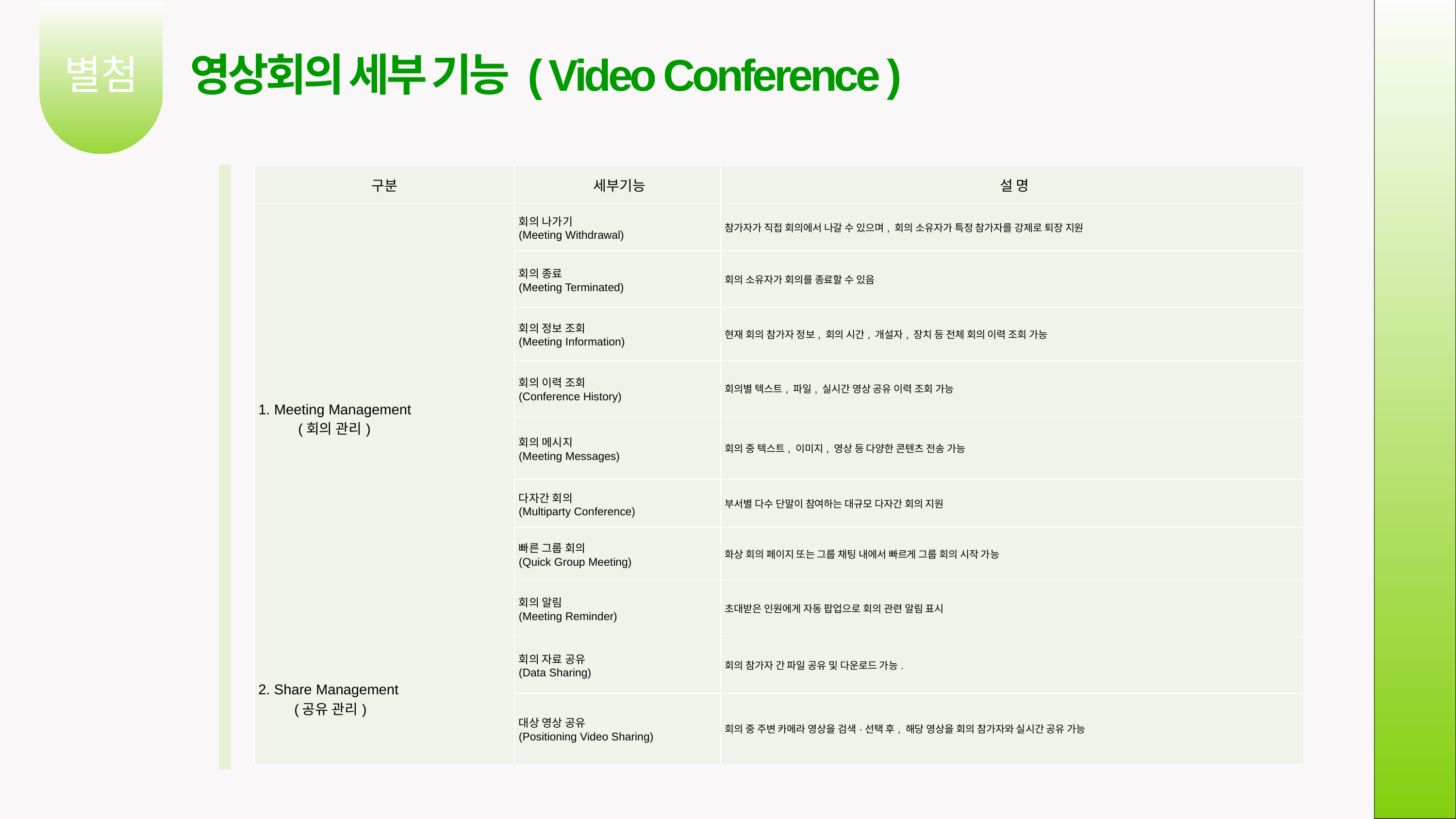

별첨
영상회의 세부 기능 ( Video Conference )
03

| 구분 | 세부기능 | 설 명 |
| --- | --- | --- |
| 1. Meeting Management (회의 관리) | 회의 나가기 (Meeting Withdrawal) | 참가자가 직접 회의에서 나갈 수 있으며, 회의 소유자가 특정 참가자를 강제로 퇴장 지원 |
|  | 회의 종료 (Meeting Terminated) | 회의 소유자가 회의를 종료할 수 있음 |
|  | 회의 정보 조회 (Meeting Information) | 현재 회의 참가자 정보, 회의 시간, 개설자, 장치 등 전체 회의 이력 조회 가능 |
|  | 회의 이력 조회 (Conference History) | 회의별 텍스트, 파일, 실시간 영상 공유 이력 조회 가능 |
|  | 회의 메시지 (Meeting Messages) | 회의 중 텍스트, 이미지, 영상 등 다양한 콘텐츠 전송 가능 |
|  | 다자간 회의 (Multiparty Conference) | 부서별 다수 단말이 참여하는 대규모 다자간 회의 지원 |
|  | 빠른 그룹 회의 (Quick Group Meeting) | 화상 회의 페이지 또는 그룹 채팅 내에서 빠르게 그룹 회의 시작 가능 |
|  | 회의 알림 (Meeting Reminder) | 초대받은 인원에게 자동 팝업으로 회의 관련 알림 표시 |
| 2. Share Management (공유 관리) | 회의 자료 공유 (Data Sharing) | 회의 참가자 간 파일 공유 및 다운로드 가능. |
|  | 대상 영상 공유 (Positioning Video Sharing) | 회의 중 주변 카메라 영상을 검색·선택 후, 해당 영상을 회의 참가자와 실시간 공유 가능 |